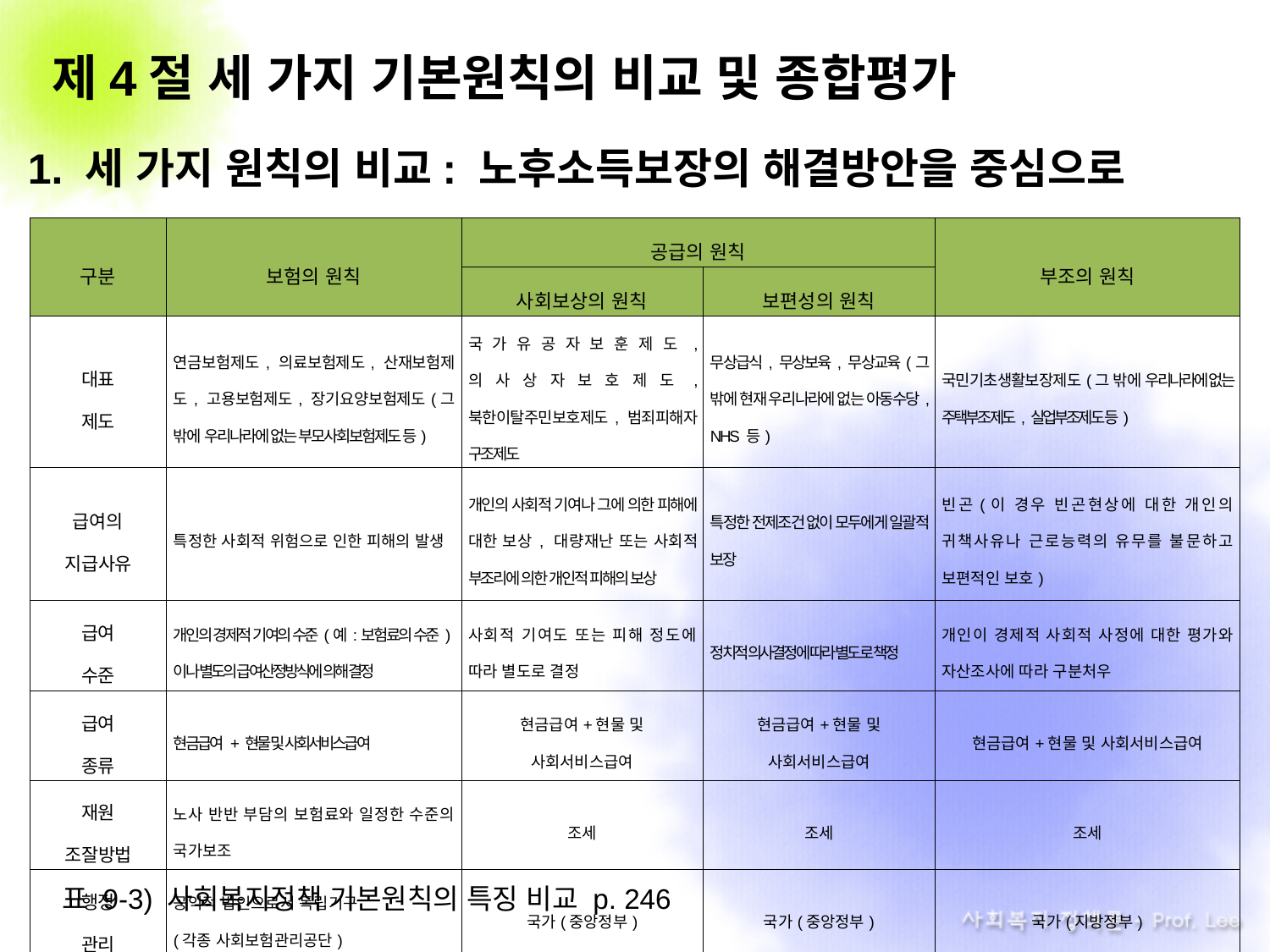

# 제4절 세 가지 기본원칙의 비교 및 종합평가
1. 세 가지 원칙의 비교: 노후소득보장의 해결방안을 중심으로
| 구분 | 보험의 원칙 | 공급의 원칙 |  | 부조의 원칙 |
| --- | --- | --- | --- | --- |
|  |  | 사회보상의 원칙 | 보편성의 원칙 |  |
| 대표 제도 | 연금보험제도, 의료보험제도, 산재보험제도, 고용보험제도, 장기요양보험제도(그 밖에 우리나라에 없는 부모사회보험제도 등) | 국가유공자보훈제도, 의사상자보호제도, 북한이탈주민보호제도, 범죄피해자 구조제도 | 무상급식, 무상보육, 무상교육(그 밖에 현재 우리나라에 없는 아동수당, NHS 등) | 국민기초생활보장제도(그 밖에 우리나라에 없는 주택부조제도, 실업부조제도 등) |
| 급여의 지급사유 | 특정한 사회적 위험으로 인한 피해의 발생 | 개인의 사회적 기여나 그에 의한 피해에 대한 보상, 대량재난 또는 사회적 부조리에 의한 개인적 피해의 보상 | 특정한 전제조건 없이 모두에게 일괄적 보장 | 빈곤(이 경우 빈곤현상에 대한 개인의 귀책사유나 근로능력의 유무를 불문하고 보편적인 보호) |
| 급여 수준 | 개인의 경제적 기여의 수준(예:보험료의 수준)이나 별도의 급여산정방식에 의해 결정 | 사회적 기여도 또는 피해 정도에 따라 별도로 결정 | 정치적 의사결정에 따라 별도로 책정 | 개인이 경제적 사회적 사정에 대한 평가와 자산조사에 따라 구분처우 |
| 급여 종류 | 현금급여 + 현물 및 사회서비스급여 | 현금급여+현물 및 사회서비스급여 | 현금급여+현물 및 사회서비스급여 | 현금급여+현물 및 사회서비스급여 |
| 재원 조잘방법 | 노사 반반 부담의 보험료와 일정한 수준의 국가보조 | 조세 | 조세 | 조세 |
| 행정 관리 | 공익적 법인으로서 독립기구 (각종 사회보험관리공단) | 국가(중앙정부) | 국가(중앙정부) | 국가(지방정부) |
표 9-3) 사회복지정책 기본원칙의 특징 비교 p. 246